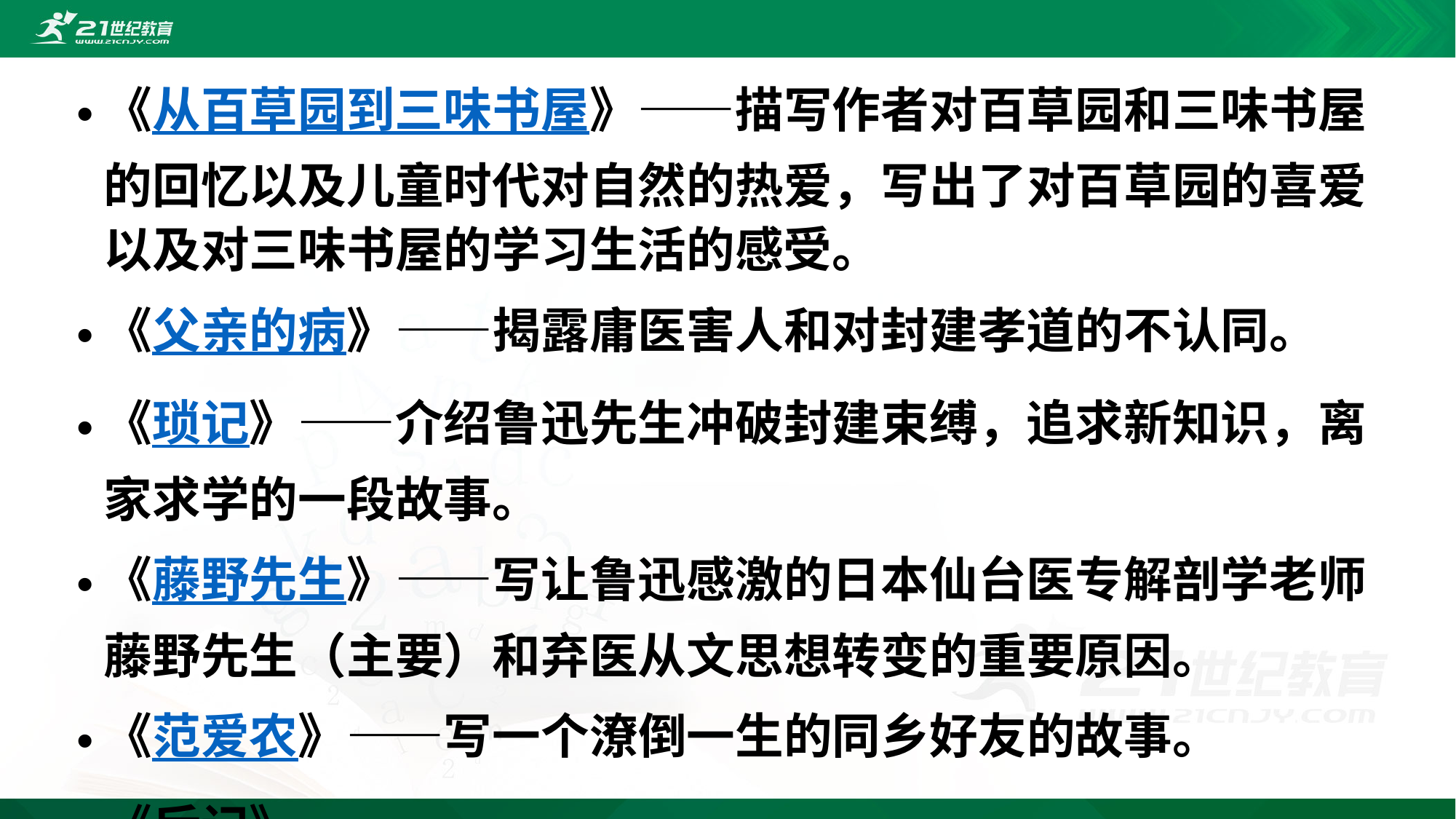

《从百草园到三味书屋》——描写作者对百草园和三味书屋的回忆以及儿童时代对自然的热爱，写出了对百草园的喜爱以及对三味书屋的学习生活的感受。
《父亲的病》——揭露庸医害人和对封建孝道的不认同。
《琐记》——介绍鲁迅先生冲破封建束缚，追求新知识，离家求学的一段故事。
《藤野先生》——写让鲁迅感激的日本仙台医专解剖学老师藤野先生（主要）和弃医从文思想转变的重要原因。
《范爱农》——写一个潦倒一生的同乡好友的故事。
《后记》